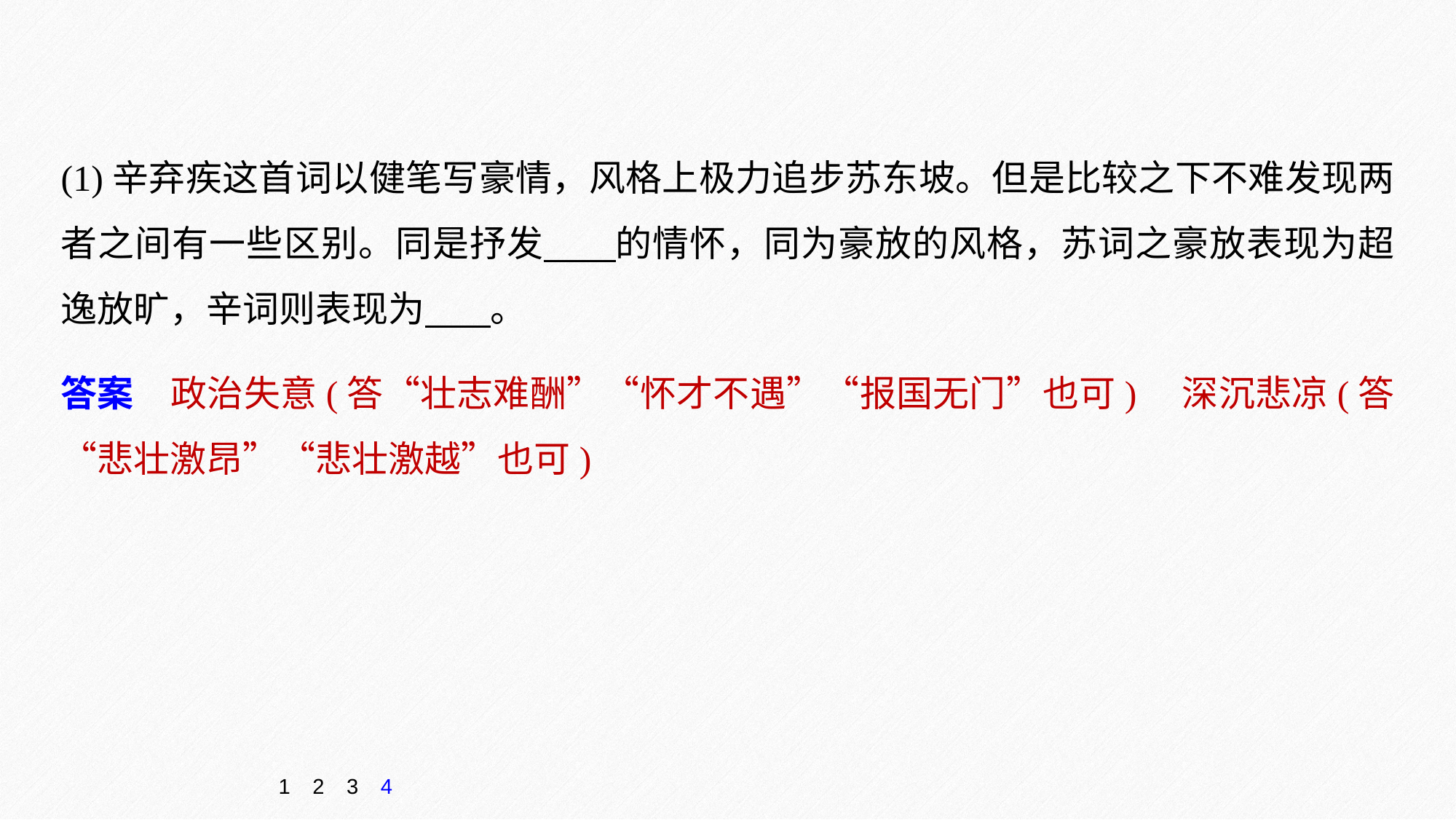

(1)辛弃疾这首词以健笔写豪情，风格上极力追步苏东坡。但是比较之下不难发现两者之间有一些区别。同是抒发        的情怀，同为豪放的风格，苏词之豪放表现为超逸放旷，辛词则表现为        。
答案　政治失意(答“壮志难酬”“怀才不遇”“报国无门”也可)　深沉悲凉(答“悲壮激昂”“悲壮激越”也可)
1
2
3
4